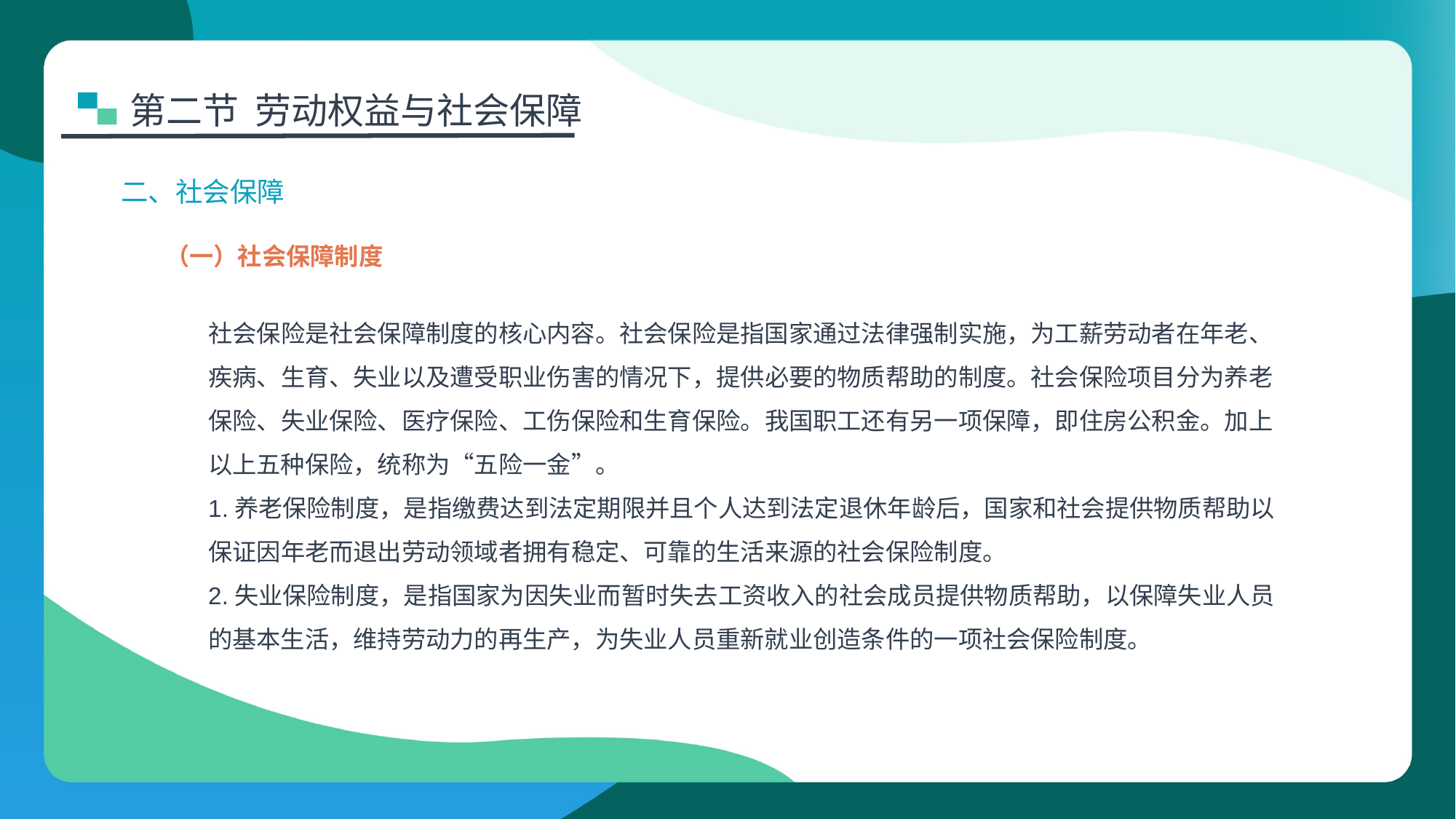

第二节  劳动权益与社会保障

二、社会保障
（一）社会保障制度
社会保险是社会保障制度的核心内容。社会保险是指国家通过法律强制实施，为工薪劳动者在年老、疾病、生育、失业以及遭受职业伤害的情况下，提供必要的物质帮助的制度。社会保险项目分为养老保险、失业保险、医疗保险、工伤保险和生育保险。我国职工还有另一项保障，即住房公积金。加上以上五种保险，统称为“五险一金”。
1.养老保险制度，是指缴费达到法定期限并且个人达到法定退休年龄后，国家和社会提供物质帮助以保证因年老而退出劳动领域者拥有稳定、可靠的生活来源的社会保险制度。
2.失业保险制度，是指国家为因失业而暂时失去工资收入的社会成员提供物质帮助，以保障失业人员的基本生活，维持劳动力的再生产，为失业人员重新就业创造条件的一项社会保险制度。